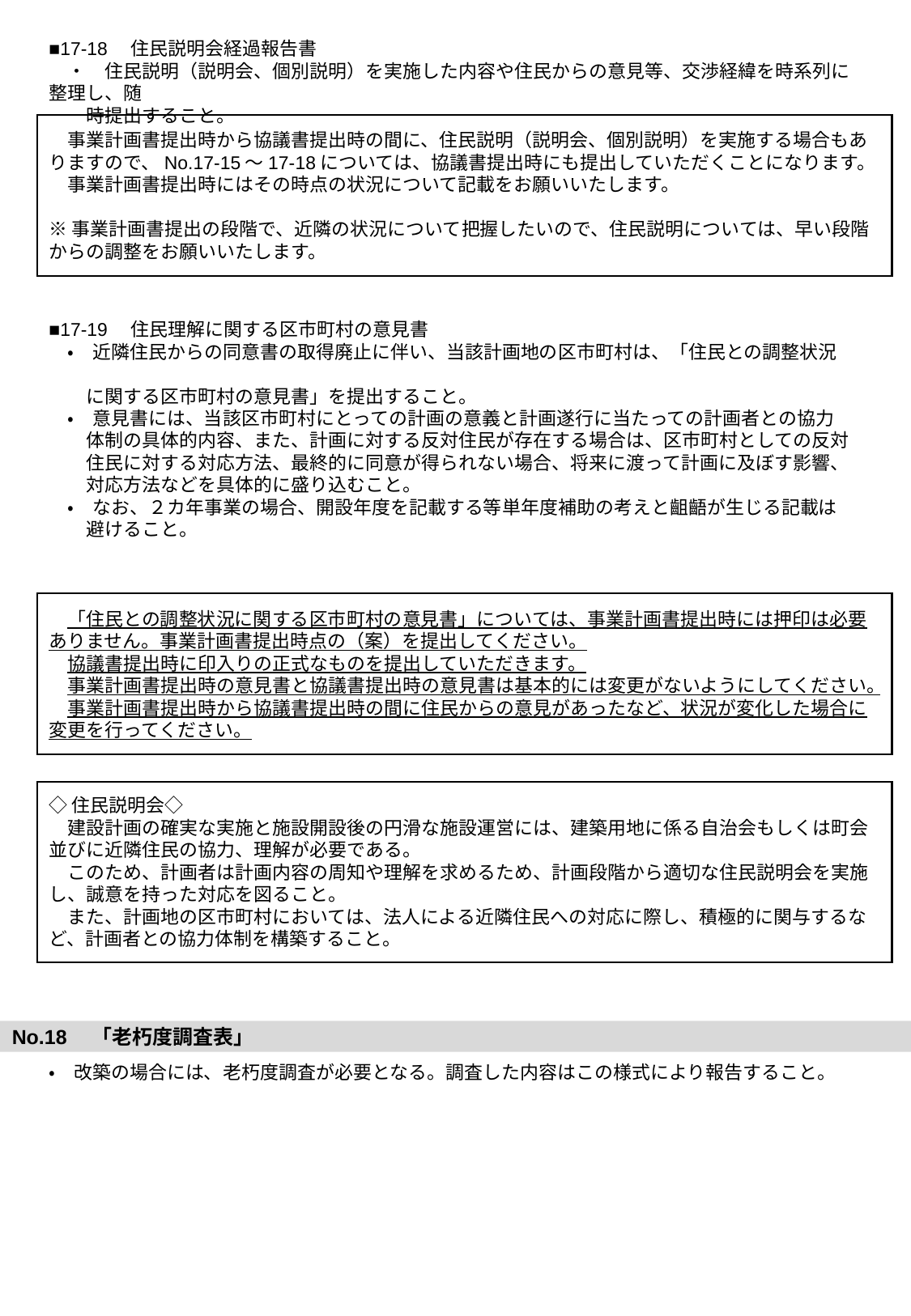

■17-18　住民説明会経過報告書
　・　住民説明（説明会、個別説明）を実施した内容や住民からの意見等、交渉経緯を時系列に整理し、随
　　時提出すること。
　事業計画書提出時から協議書提出時の間に、住民説明（説明会、個別説明）を実施する場合もありますので、No.17-15～17-18については、協議書提出時にも提出していただくことになります。
　事業計画書提出時にはその時点の状況について記載をお願いいたします。

※事業計画書提出の段階で、近隣の状況について把握したいので、住民説明については、早い段階からの調整をお願いいたします。
■17-19　住民理解に関する区市町村の意見書
　・　近隣住民からの同意書の取得廃止に伴い、当該計画地の区市町村は、「住民との調整状況
　　に関する区市町村の意見書」を提出すること。
　・　意見書には、当該区市町村にとっての計画の意義と計画遂行に当たっての計画者との協力
　　体制の具体的内容、また、計画に対する反対住民が存在する場合は、区市町村としての反対
　　住民に対する対応方法、最終的に同意が得られない場合、将来に渡って計画に及ぼす影響、
　　対応方法などを具体的に盛り込むこと。
　・　なお、２カ年事業の場合、開設年度を記載する等単年度補助の考えと齟齬が生じる記載は
　　避けること。
　「住民との調整状況に関する区市町村の意見書」については、事業計画書提出時には押印は必要ありません。事業計画書提出時点の（案）を提出してください。
　協議書提出時に印入りの正式なものを提出していただきます。
　事業計画書提出時の意見書と協議書提出時の意見書は基本的には変更がないようにしてください。
　事業計画書提出時から協議書提出時の間に住民からの意見があったなど、状況が変化した場合に変更を行ってください。
◇住民説明会◇
　建設計画の確実な実施と施設開設後の円滑な施設運営には、建築用地に係る自治会もしくは町会並びに近隣住民の協力、理解が必要である。
　このため、計画者は計画内容の周知や理解を求めるため、計画段階から適切な住民説明会を実施し、誠意を持った対応を図ること。
　また、計画地の区市町村においては、法人による近隣住民への対応に際し、積極的に関与するなど、計画者との協力体制を構築すること。
No.18　「老朽度調査表」
・　改築の場合には、老朽度調査が必要となる。調査した内容はこの様式により報告すること。